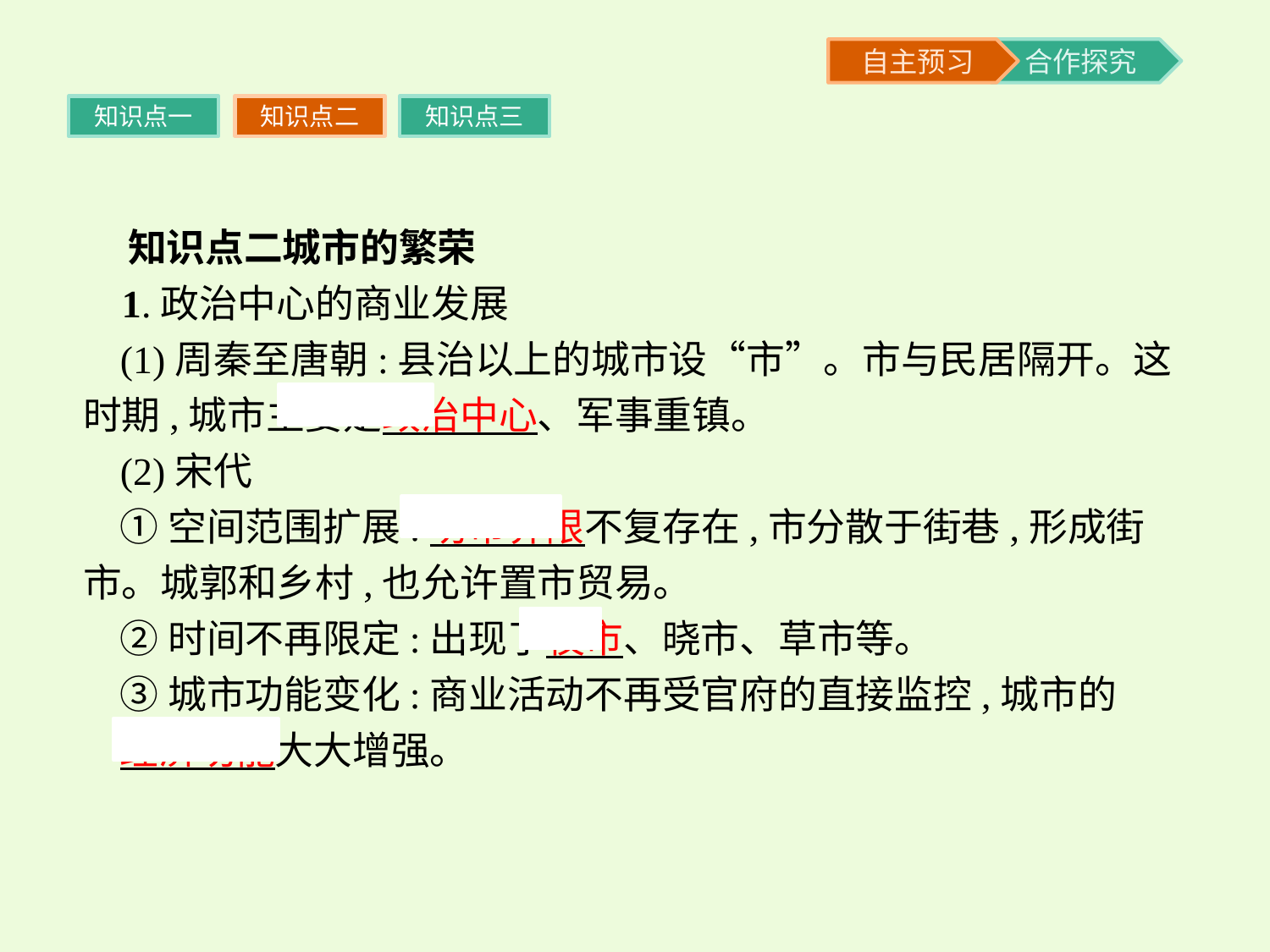

知识点一
知识点二
知识点三
    知识点二城市的繁荣
    1.政治中心的商业发展
(1)周秦至唐朝:县治以上的城市设“市”。市与民居隔开。这时期,城市主要是政治中心、军事重镇。
(2)宋代
①空间范围扩展:坊市界限不复存在,市分散于街巷,形成街市。城郭和乡村,也允许置市贸易。
②时间不再限定:出现了夜市、晓市、草市等。
③城市功能变化:商业活动不再受官府的直接监控,城市的
经济功能大大增强。